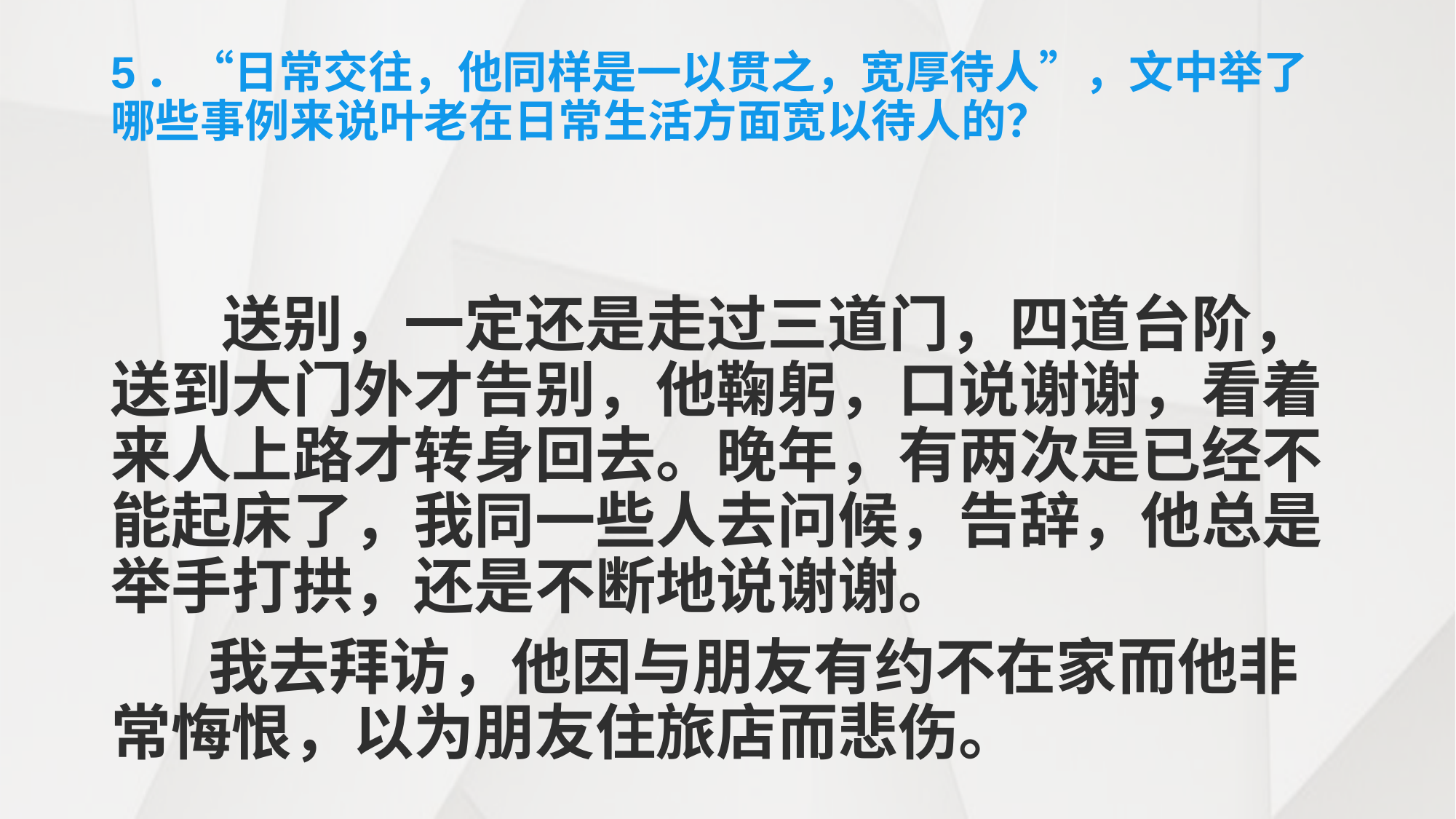

# 5．“日常交往，他同样是一以贯之，宽厚待人”，文中举了哪些事例来说叶老在日常生活方面宽以待人的？

       送别，一定还是走过三道门，四道台阶，送到大门外才告别，他鞠躬，口说谢谢，看着来人上路才转身回去。晚年，有两次是已经不能起床了，我同一些人去问候，告辞，他总是举手打拱，还是不断地说谢谢。
      我去拜访，他因与朋友有约不在家而他非常悔恨，以为朋友住旅店而悲伤。